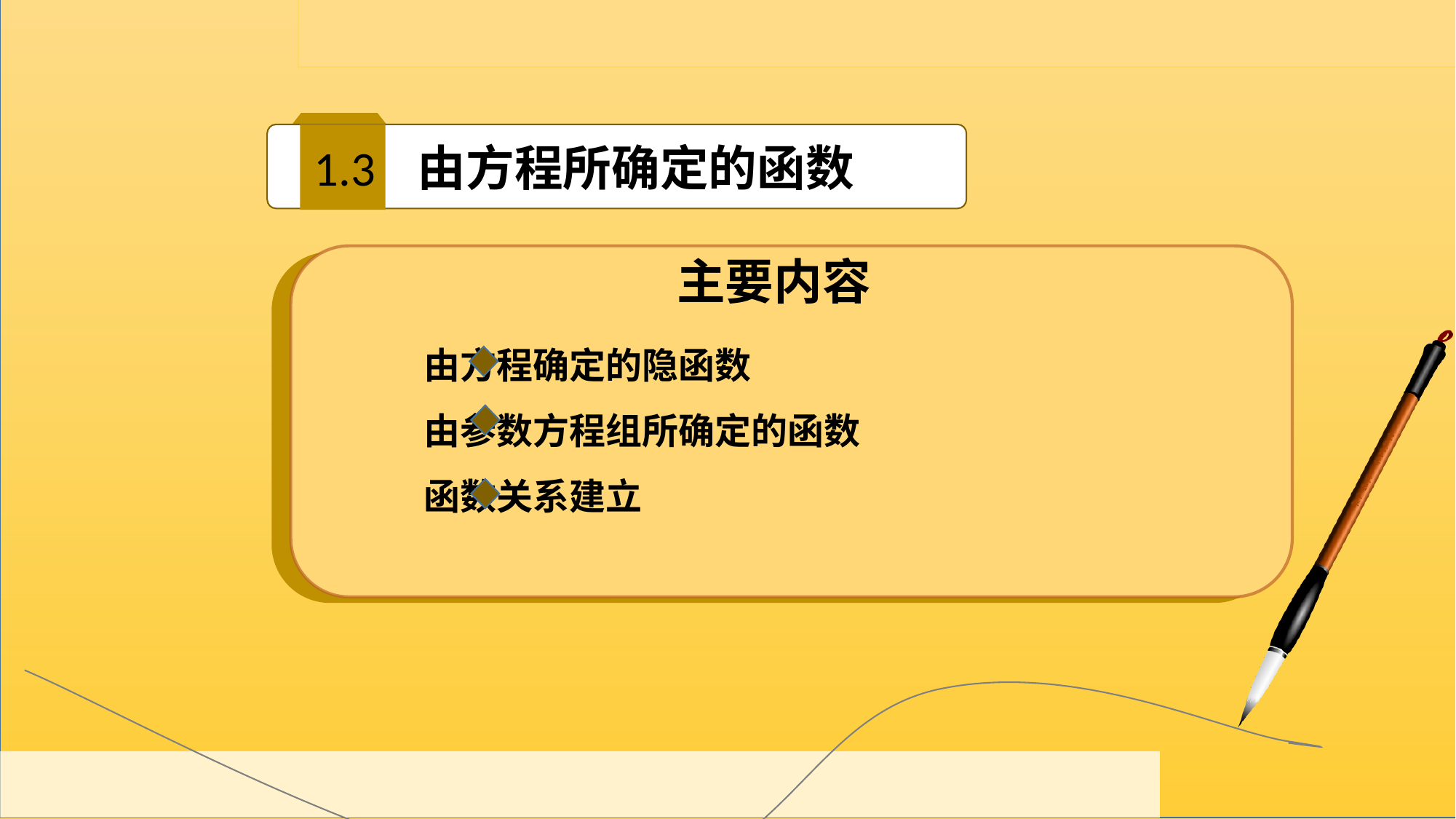

1.3
由方程所确定的函数
主要内容
          由方程确定的隐函数
          由参数方程组所确定的函数
          函数关系建立